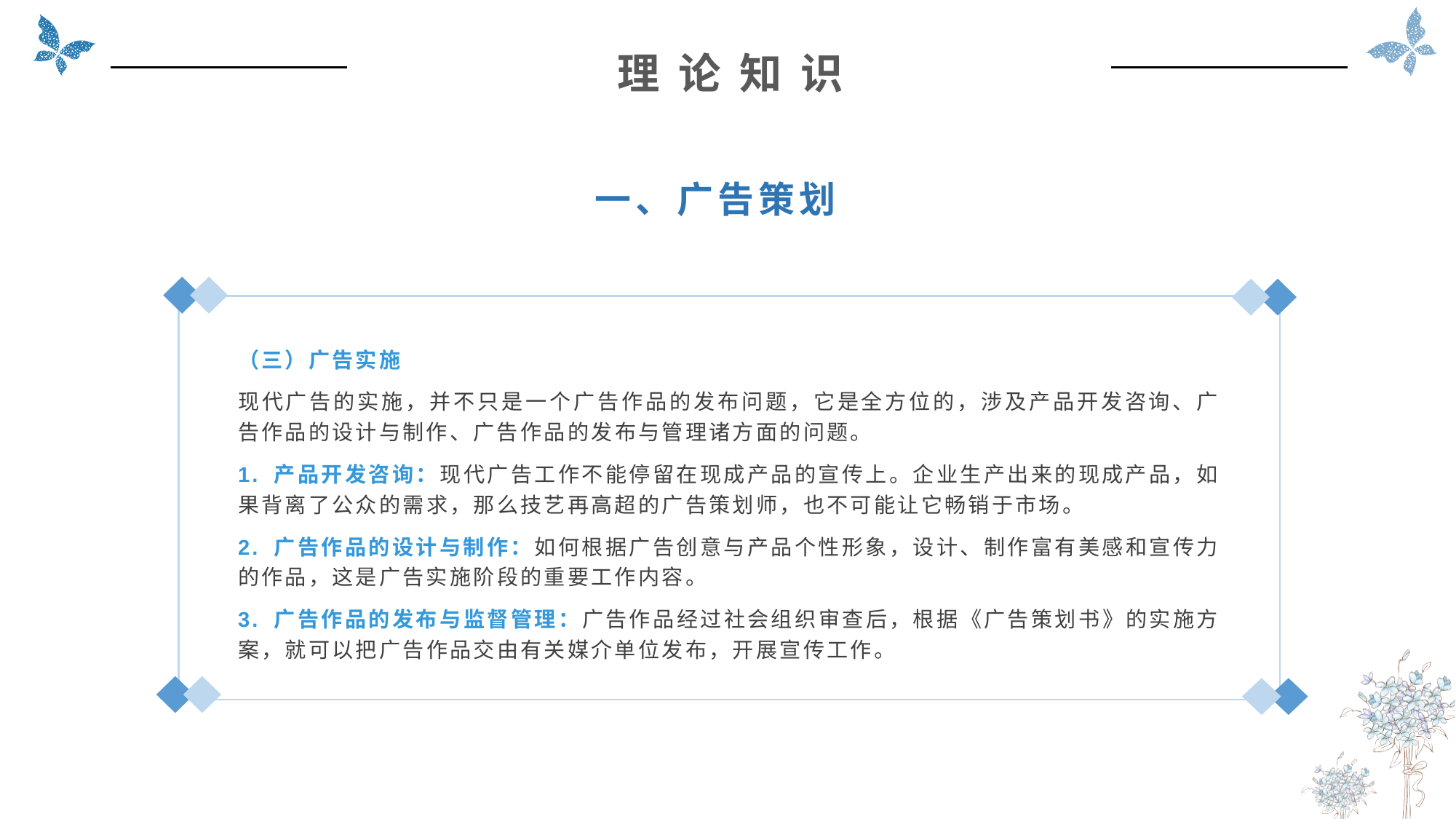

理 论 知 识
一、广告策划

（三）广告实施
现代广告的实施，并不只是一个广告作品的发布问题，它是全方位的，涉及产品开发咨询、广告作品的设计与制作、广告作品的发布与管理诸方面的问题。
1. 产品开发咨询：现代广告工作不能停留在现成产品的宣传上。企业生产出来的现成产品，如果背离了公众的需求，那么技艺再高超的广告策划师，也不可能让它畅销于市场。
2. 广告作品的设计与制作：如何根据广告创意与产品个性形象，设计、制作富有美感和宣传力的作品，这是广告实施阶段的重要工作内容。
3. 广告作品的发布与监督管理：广告作品经过社会组织审查后，根据《广告策划书》的实施方案，就可以把广告作品交由有关媒介单位发布，开展宣传工作。